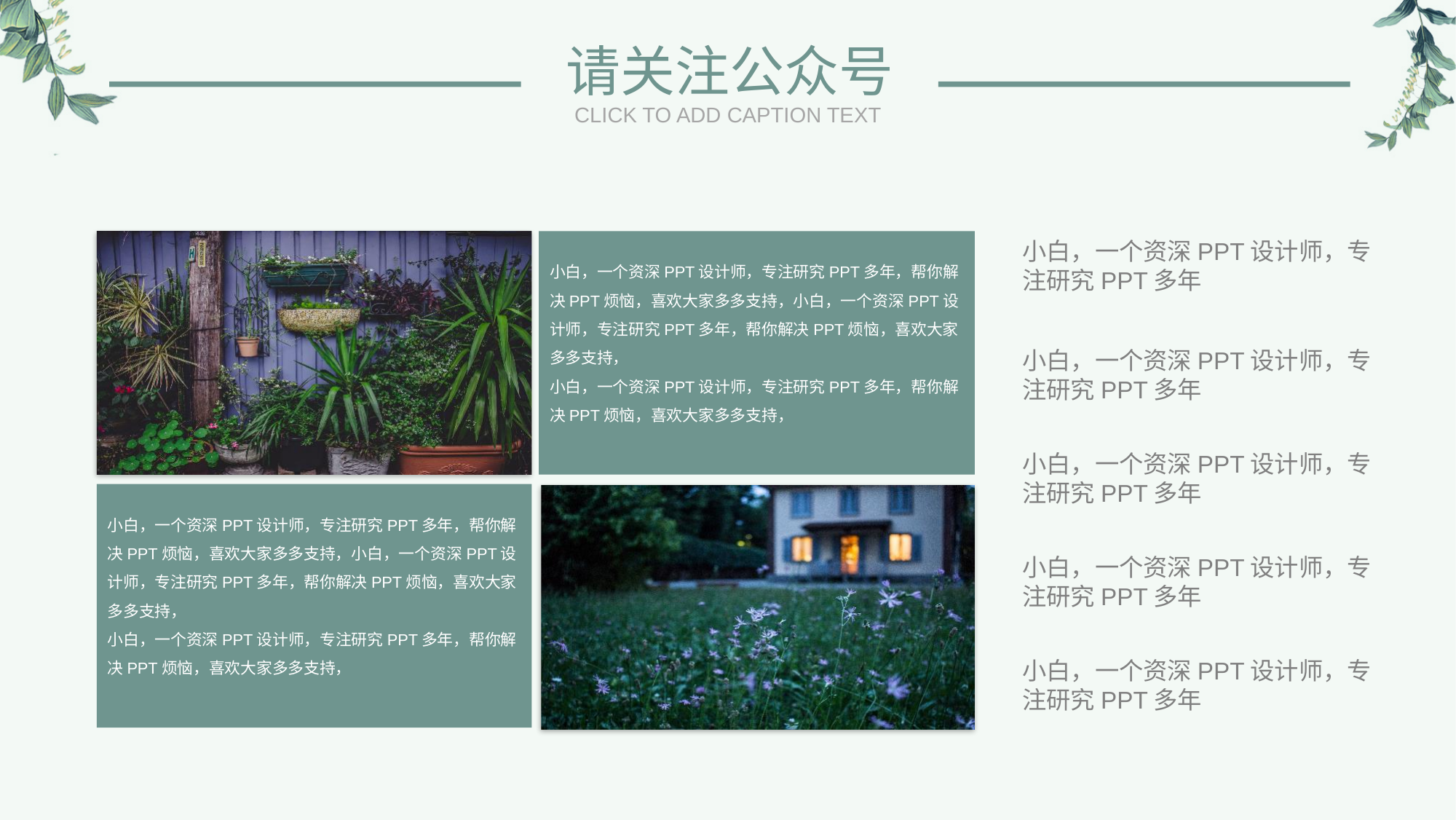

请关注公众号

CLICK TO ADD CAPTION TEXT

小白，一个资深PPT设计师，专注研究PPT多年，帮你解决PPT烦恼，喜欢大家多多支持，小白，一个资深PPT设计师，专注研究PPT多年，帮你解决PPT烦恼，喜欢大家多多支持，
小白，一个资深PPT设计师，专注研究PPT多年，帮你解决PPT烦恼，喜欢大家多多支持，

小白，一个资深PPT设计师，专注研究PPT多年，帮你解决PPT烦恼，喜欢大家多多支持，小白，一个资深PPT设计师，专注研究PPT多年，帮你解决PPT烦恼，喜欢大家多多支持，
小白，一个资深PPT设计师，专注研究PPT多年，帮你解决PPT烦恼，喜欢大家多多支持，

小白，一个资深PPT设计师，专注研究PPT多年
小白，一个资深PPT设计师，专注研究PPT多年
小白，一个资深PPT设计师，专注研究PPT多年
小白，一个资深PPT设计师，专注研究PPT多年
小白，一个资深PPT设计师，专注研究PPT多年